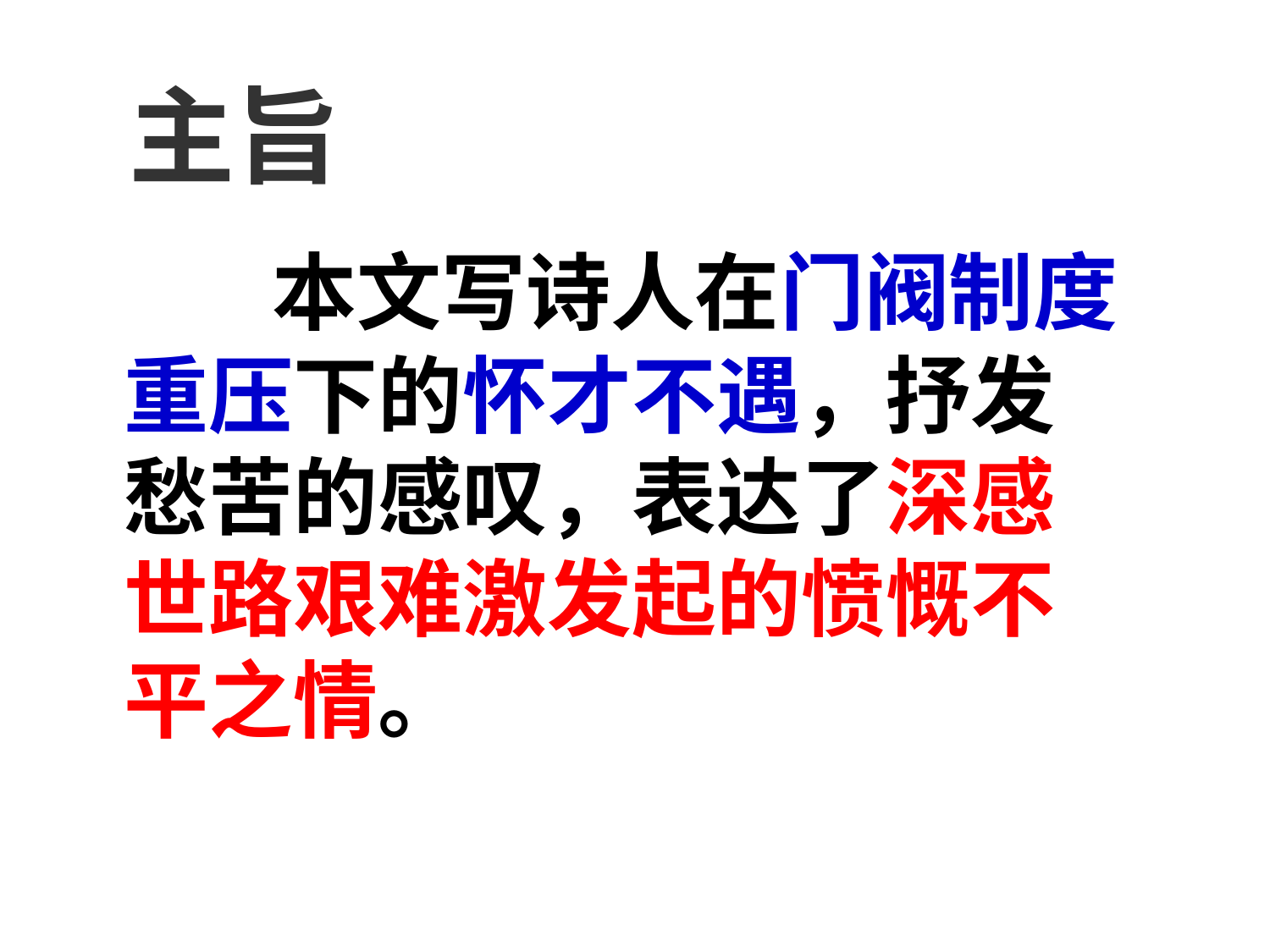

主旨
        本文写诗人在门阀制度重压下的怀才不遇，抒发愁苦的感叹，表达了深感世路艰难激发起的愤慨不平之情。